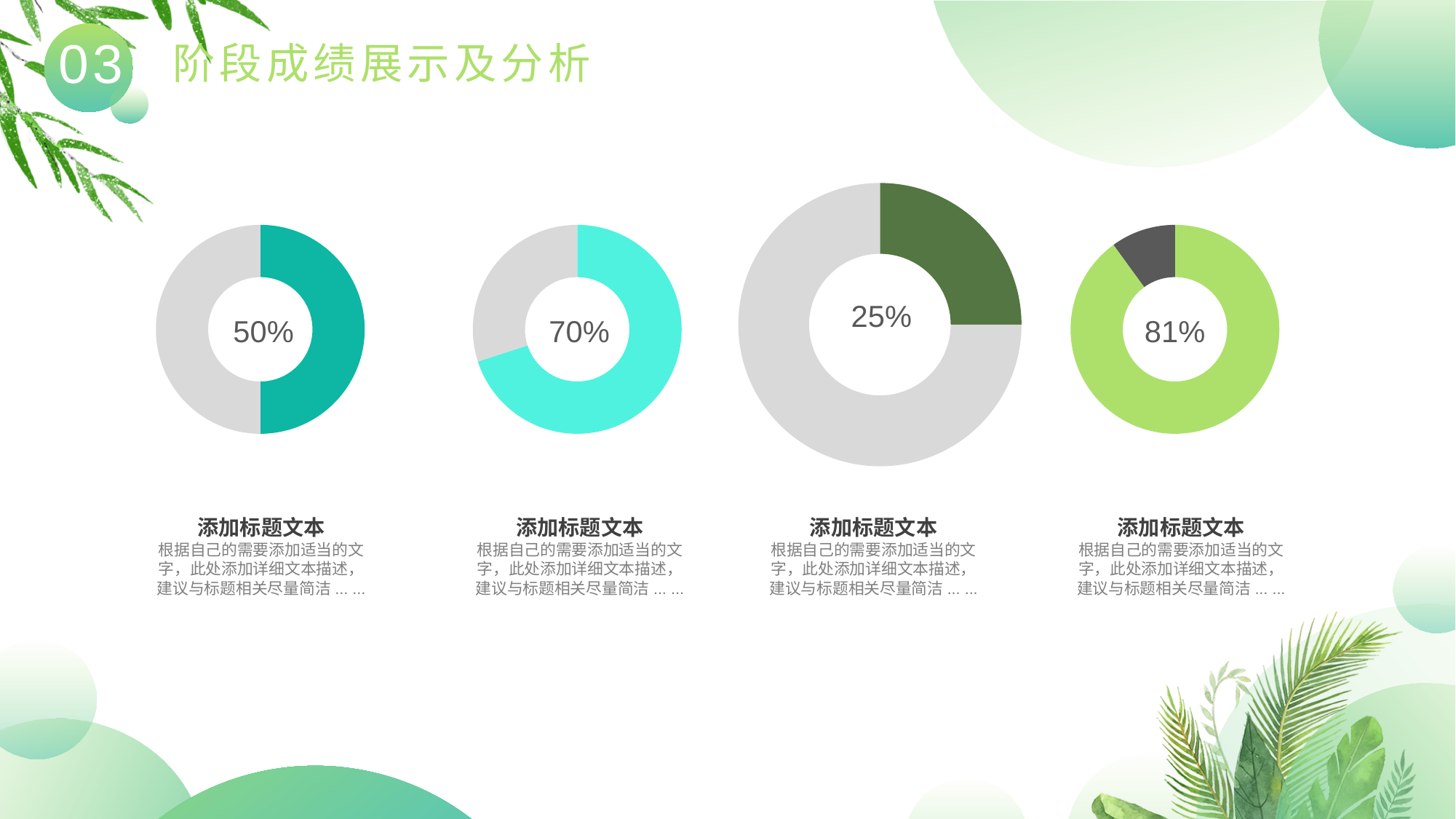

03
阶段成绩展示及分析

### Chart

| Category | Sales |
|---|---|
| 1st Qtr | 25.0 |
| 2nd Qtr | 75.0 |
25%

### Chart

| Category | Sales |
|---|---|
| 1st Qtr | 50.0 |
| 2nd Qtr | 50.0 |
50%

### Chart

| Category | Sales |
|---|---|
| 1st Qtr | 70.0 |
| 2nd Qtr | 30.0 |
70%

### Chart

| Category | Sales |
|---|---|
| 1st Qtr | 81.0 |
| 2nd Qtr | 9.0 |
81%
添加标题文本
根据自己的需要添加适当的文字，此处添加详细文本描述，建议与标题相关尽量简洁... ...
添加标题文本
根据自己的需要添加适当的文字，此处添加详细文本描述，建议与标题相关尽量简洁... ...
添加标题文本
根据自己的需要添加适当的文字，此处添加详细文本描述，建议与标题相关尽量简洁... ...
添加标题文本
根据自己的需要添加适当的文字，此处添加详细文本描述，建议与标题相关尽量简洁... ...